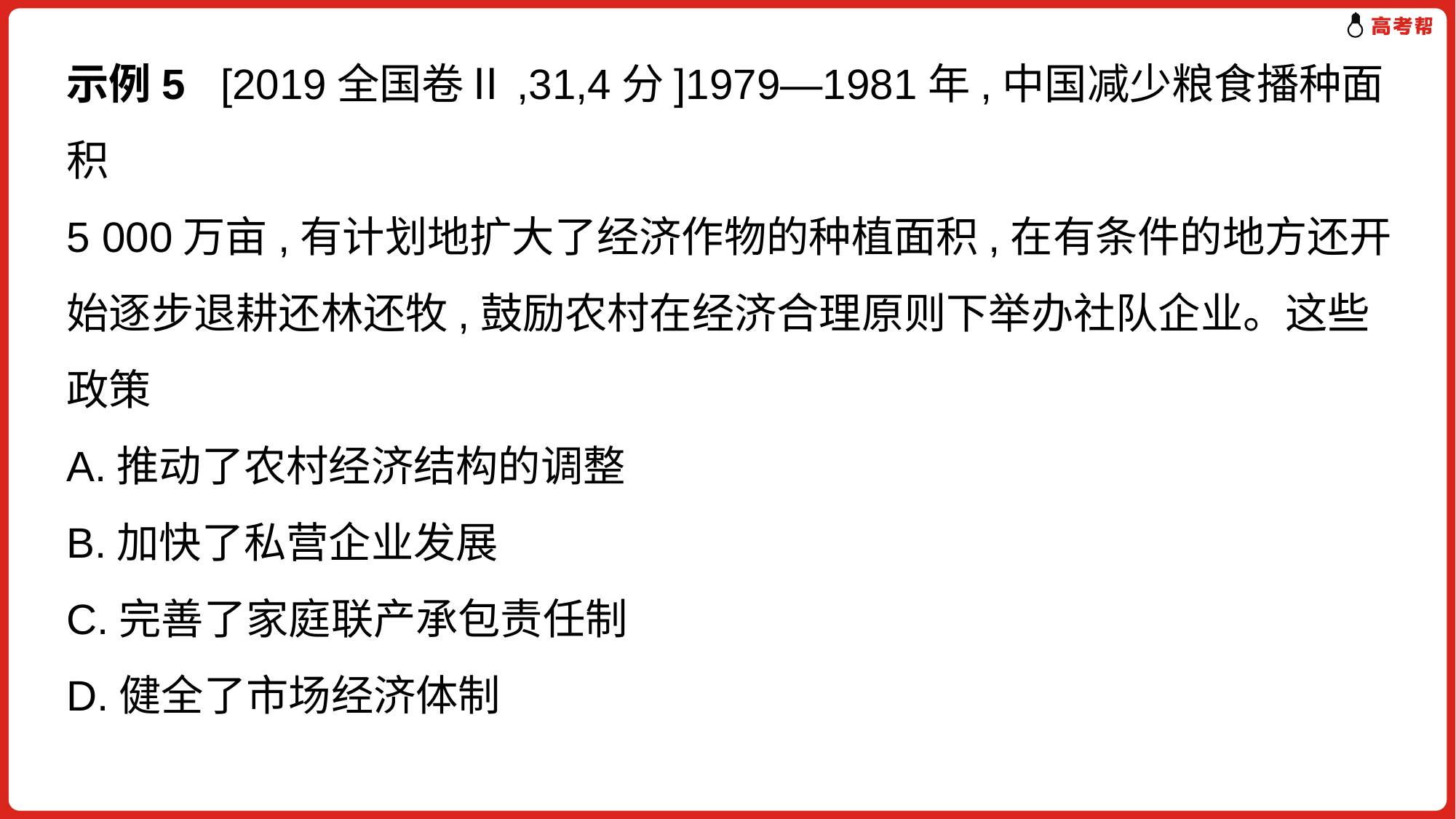

示例5   [2019全国卷Ⅱ,31,4分]1979—1981年,中国减少粮食播种面积
5 000万亩,有计划地扩大了经济作物的种植面积,在有条件的地方还开始逐步退耕还林还牧,鼓励农村在经济合理原则下举办社队企业。这些政策
A.推动了农村经济结构的调整
B.加快了私营企业发展
C.完善了家庭联产承包责任制
D.健全了市场经济体制